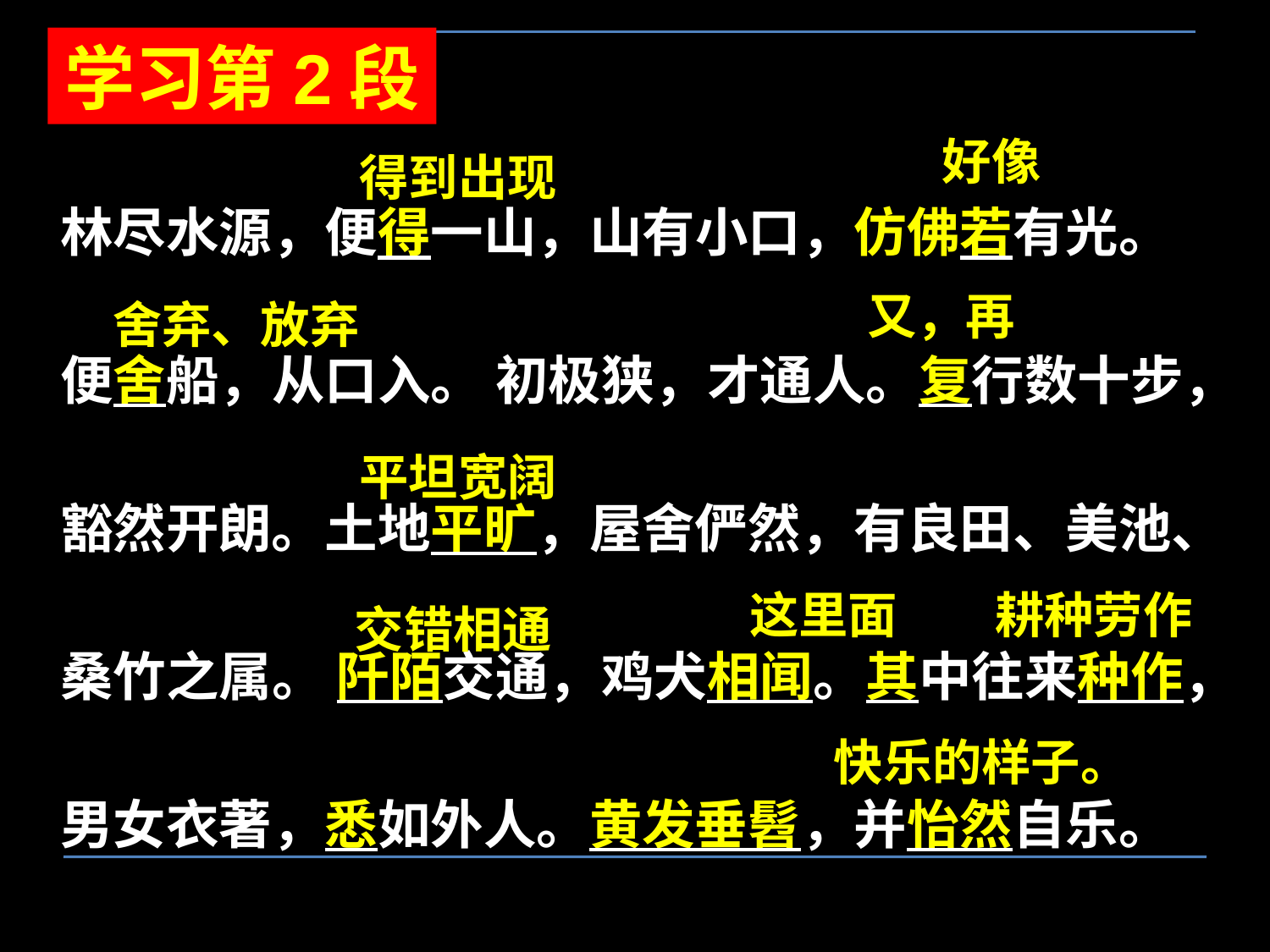

学习第2段
好像
得到出现
林尽水源，便得一山，山有小口，仿佛若有光。

便舍船，从口入。 初极狭，才通人。复行数十步，

豁然开朗。土地平旷，屋舍俨然，有良田、美池、

桑竹之属。 阡陌交通，鸡犬相闻。其中往来种作，

男女衣著，悉如外人。黄发垂髫，并怡然自乐。
又，再
舍弃、放弃
平坦宽阔
这里面
耕种劳作
交错相通
快乐的样子。